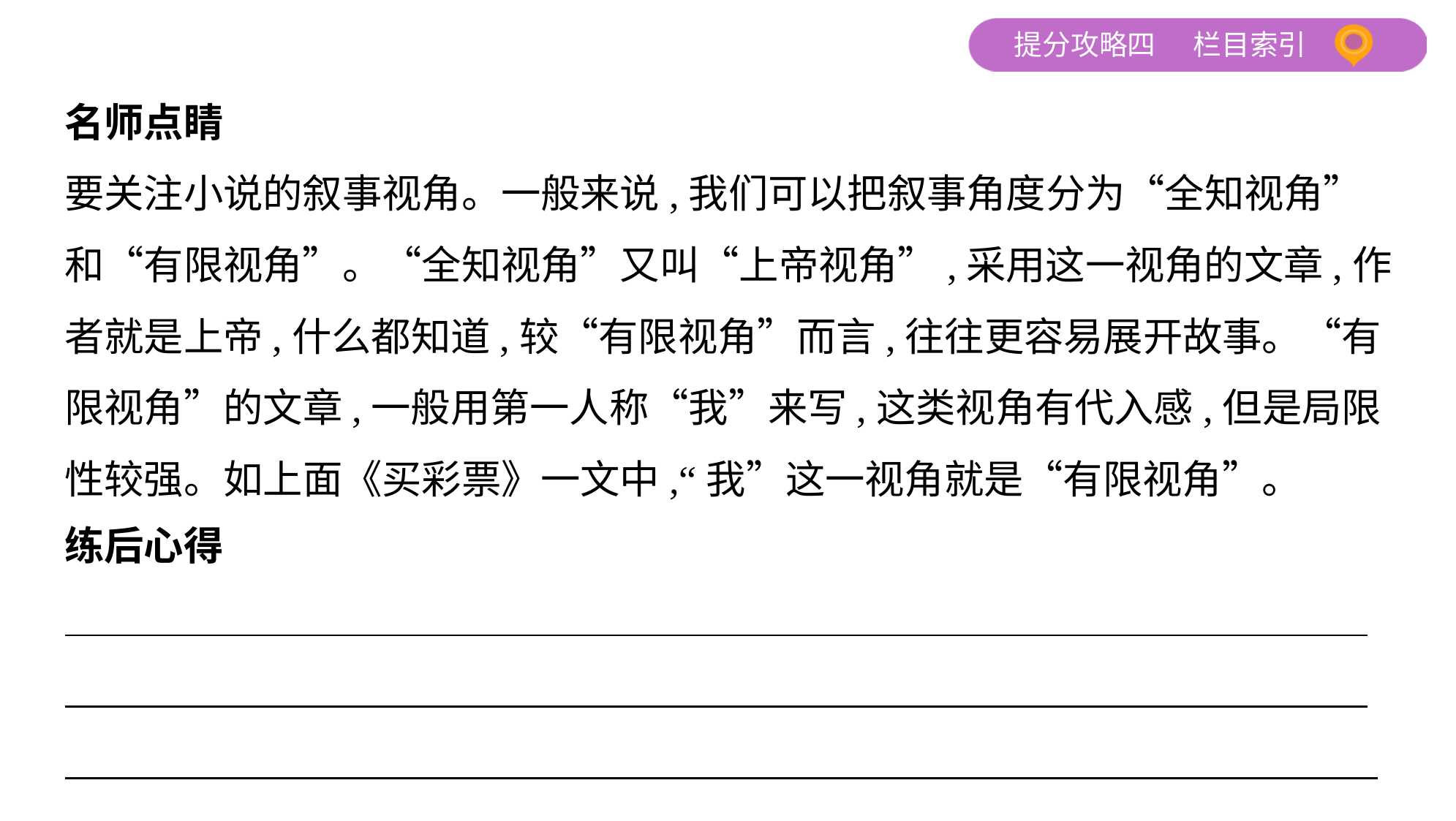

名师点睛
要关注小说的叙事视角。一般来说,我们可以把叙事角度分为“全知视角”
和“有限视角”。“全知视角”又叫“上帝视角”,采用这一视角的文章,作
者就是上帝,什么都知道,较“有限视角”而言,往往更容易展开故事。“有
限视角”的文章,一般用第一人称“我”来写,这类视角有代入感,但是局限
性较强。如上面《买彩票》一文中,“我”这一视角就是“有限视角”。
练后心得